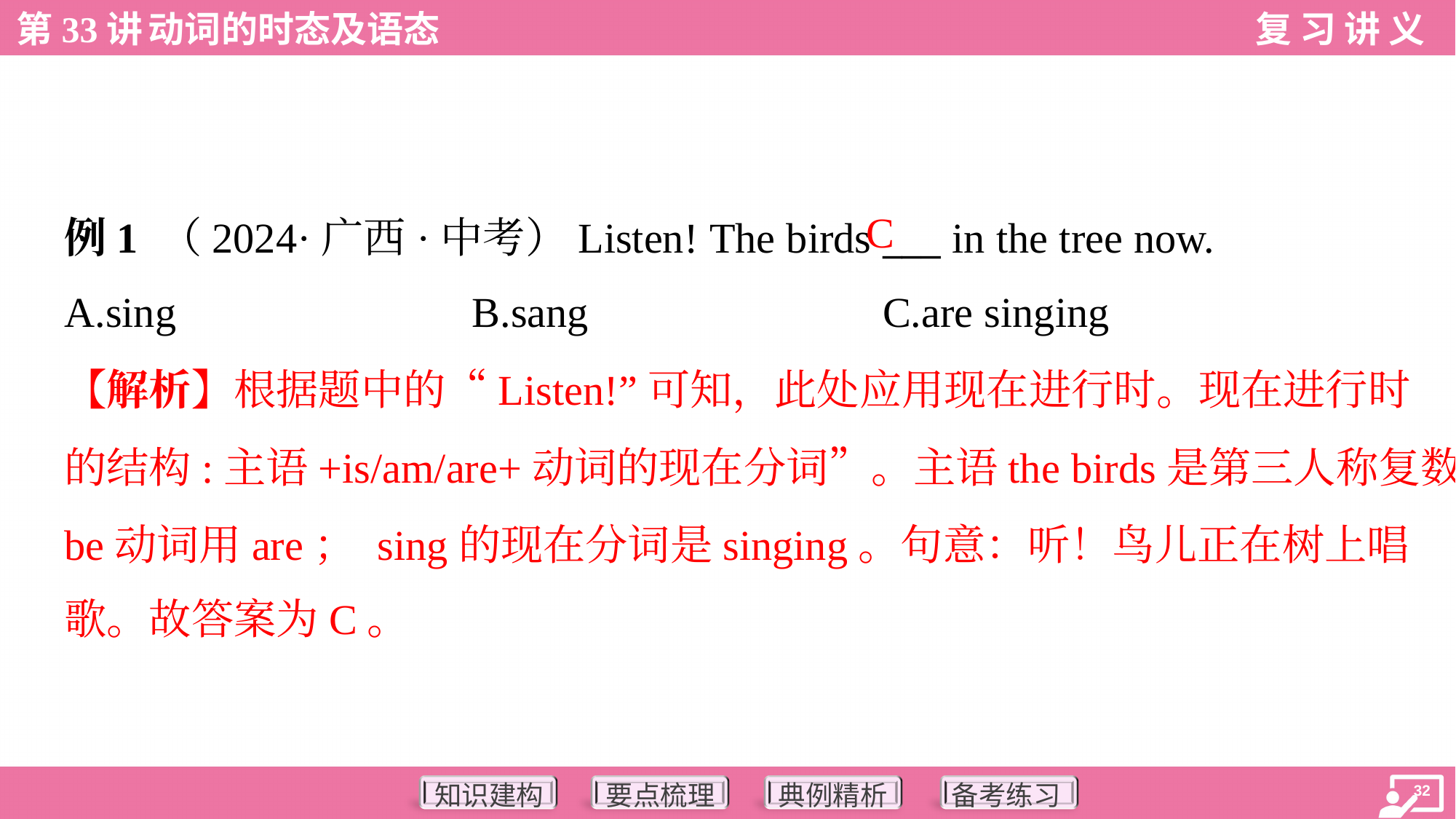

C
例1 （2024·广西·中考）Listen! The birds ___ in the tree now.
A.sing	B.sang	C.are singing
【解析】根据题中的“Listen!”可知，此处应用现在进行时。现在进行时
的结构:主语+is/am/are+动词的现在分词”。主语the birds是第三人称复数，
be动词用are； sing的现在分词是singing。句意：听！鸟儿正在树上唱
歌。故答案为C。